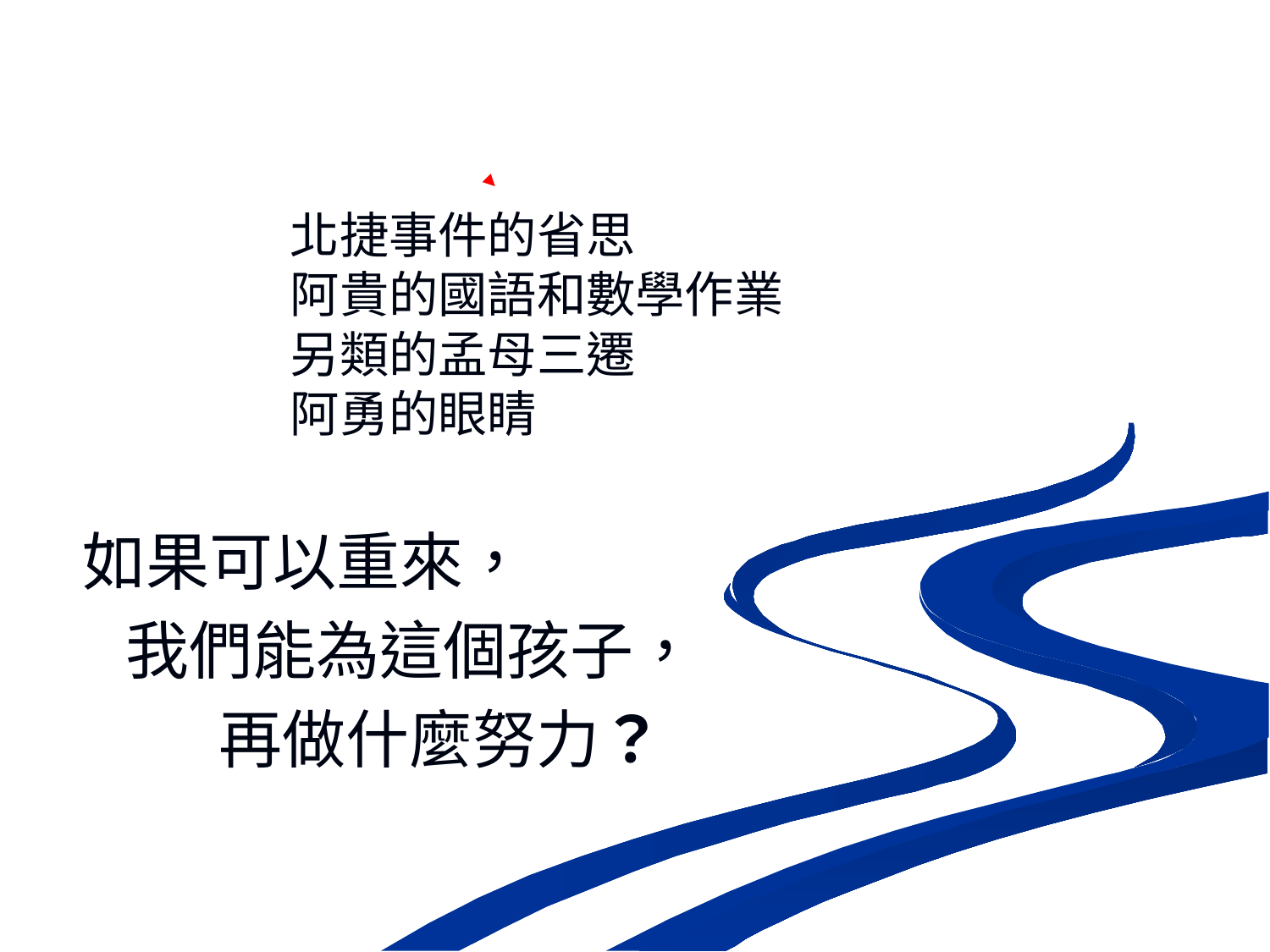

北捷事件的省思
阿貴的國語和數學作業
另類的孟母三遷
阿勇的眼睛
如果可以重來，
  我們能為這個孩子，
再做什麼努力？